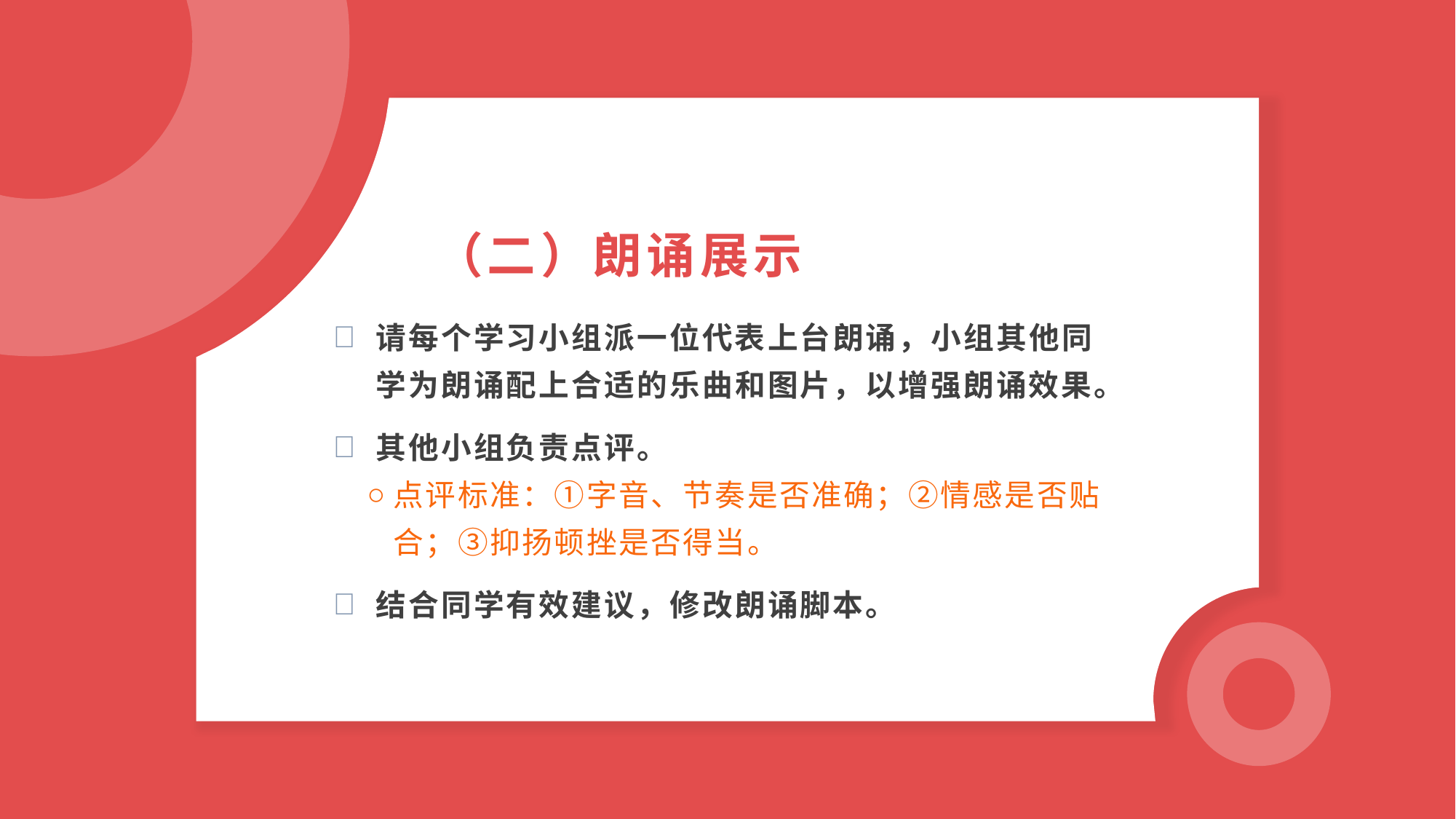

（二）朗诵展示
请每个学习小组派一位代表上台朗诵，小组其他同学为朗诵配上合适的乐曲和图片，以增强朗诵效果。
其他小组负责点评。
点评标准：①字音、节奏是否准确；②情感是否贴合；③抑扬顿挫是否得当。
结合同学有效建议，修改朗诵脚本。